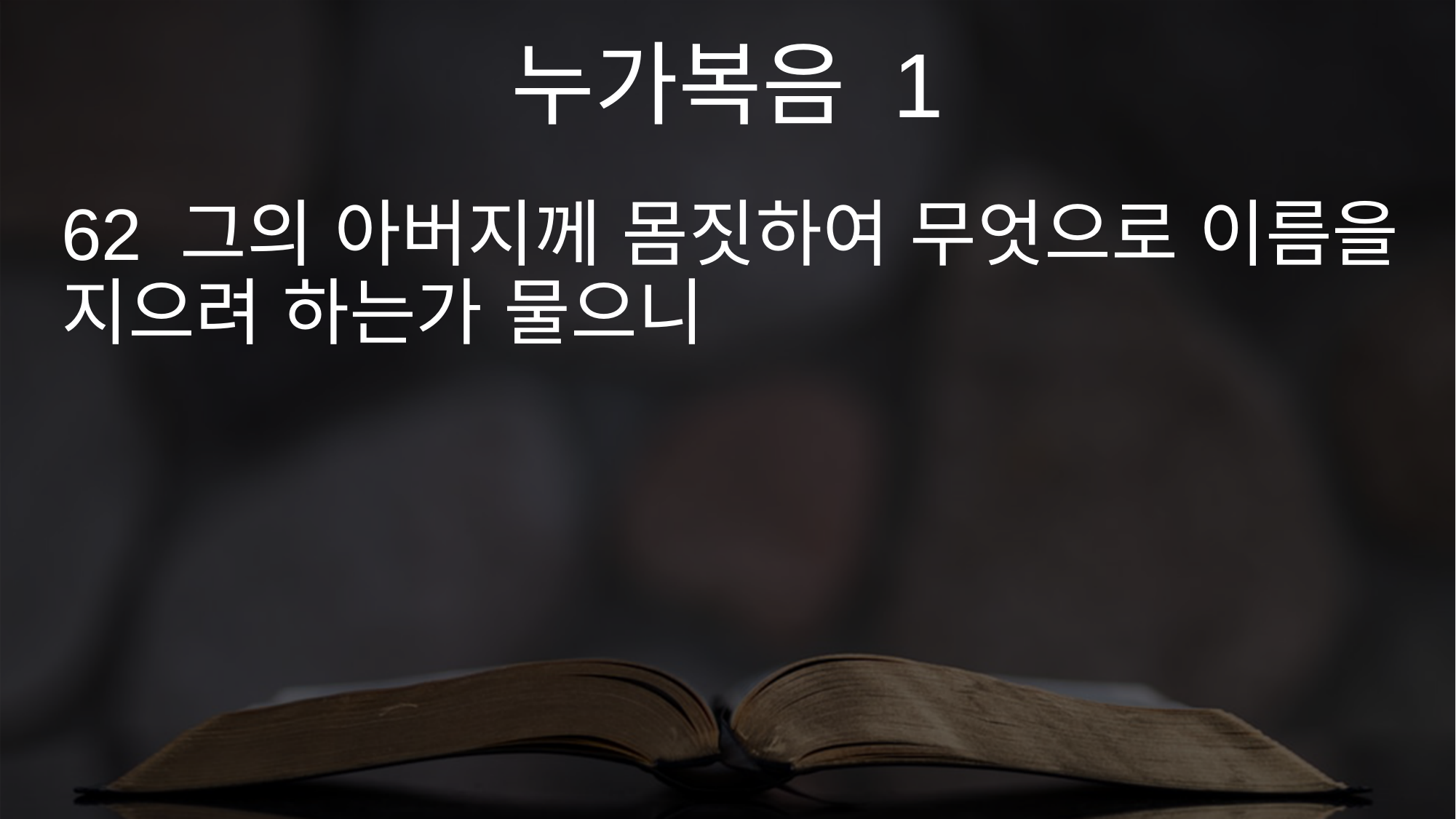

누가복음 1
62 그의 아버지께 몸짓하여 무엇으로 이름을 지으려 하는가 물으니